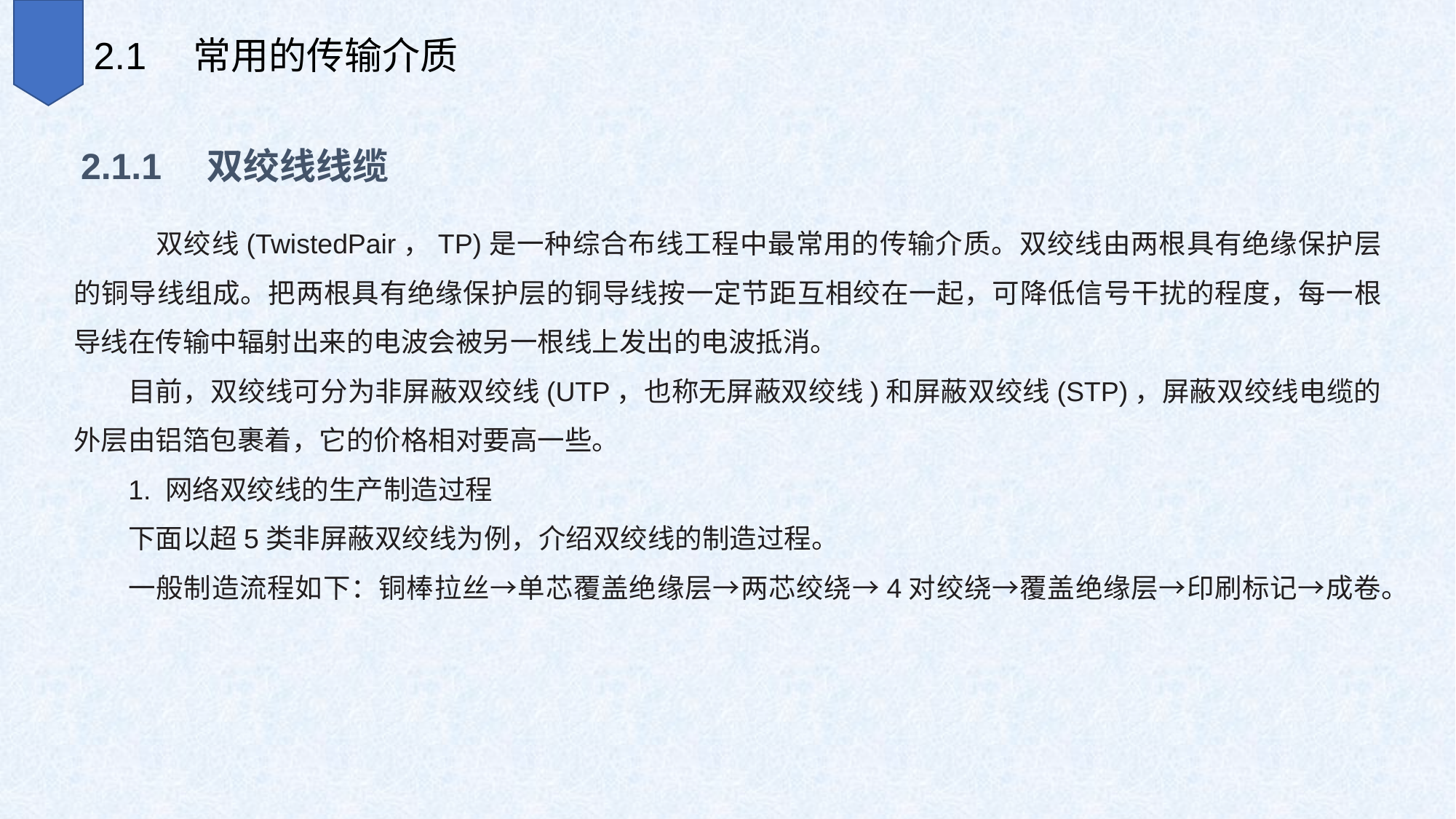

2.1　常用的传输介质
2.1.1　双绞线线缆
　双绞线(TwistedPair，TP)是一种综合布线工程中最常用的传输介质。双绞线由两根具有绝缘保护层的铜导线组成。把两根具有绝缘保护层的铜导线按一定节距互相绞在一起，可降低信号干扰的程度，每一根导线在传输中辐射出来的电波会被另一根线上发出的电波抵消。
目前，双绞线可分为非屏蔽双绞线(UTP，也称无屏蔽双绞线)和屏蔽双绞线(STP)，屏蔽双绞线电缆的外层由铝箔包裹着，它的价格相对要高一些。
1. 网络双绞线的生产制造过程
下面以超5类非屏蔽双绞线为例，介绍双绞线的制造过程。
一般制造流程如下：铜棒拉丝→单芯覆盖绝缘层→两芯绞绕→4对绞绕→覆盖绝缘层→印刷标记→成卷。